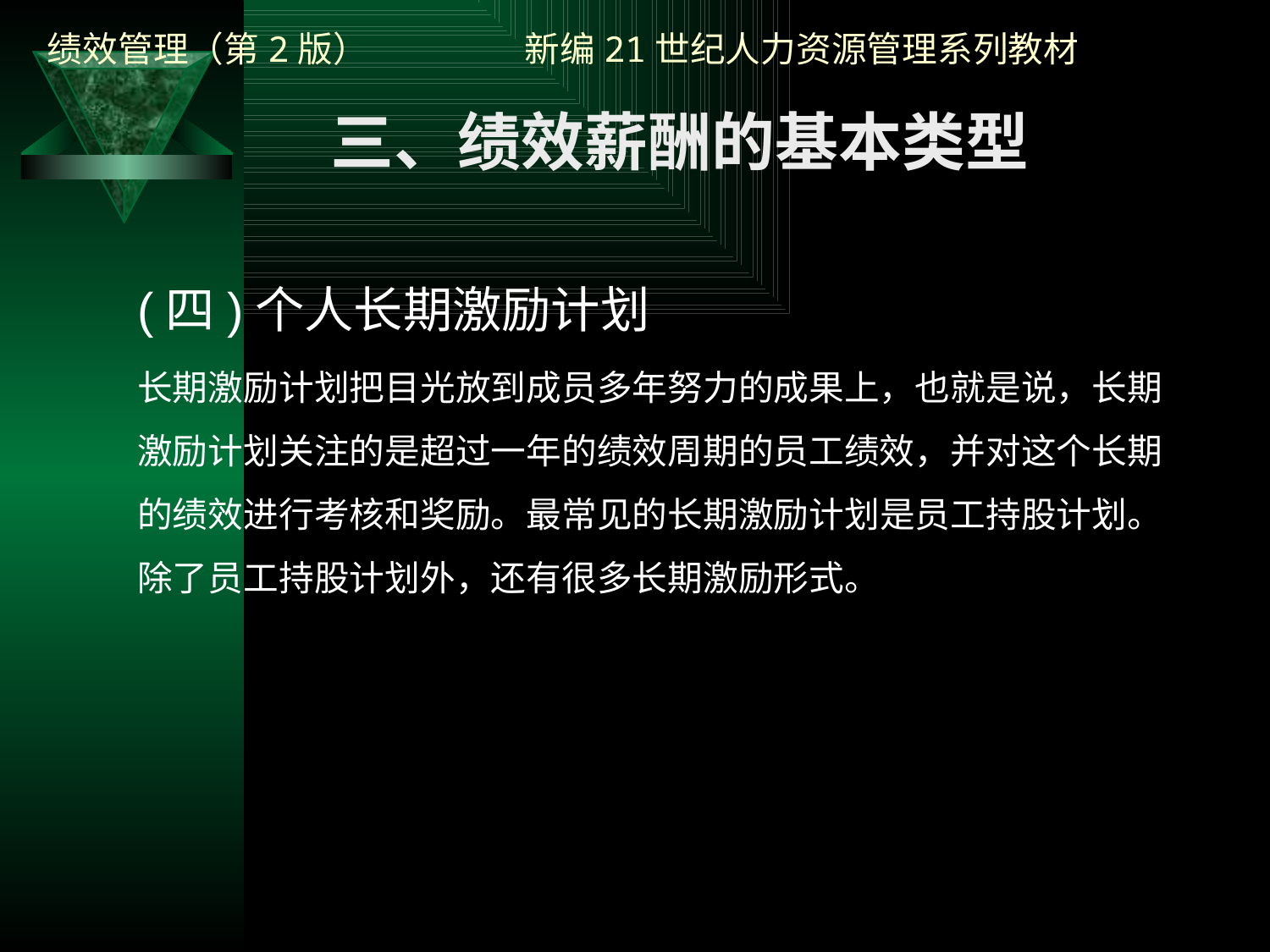

三、绩效薪酬的基本类型
(四)个人长期激励计划
长期激励计划把目光放到成员多年努力的成果上，也就是说，长期激励计划关注的是超过一年的绩效周期的员工绩效，并对这个长期的绩效进行考核和奖励。最常见的长期激励计划是员工持股计划。除了员工持股计划外，还有很多长期激励形式。